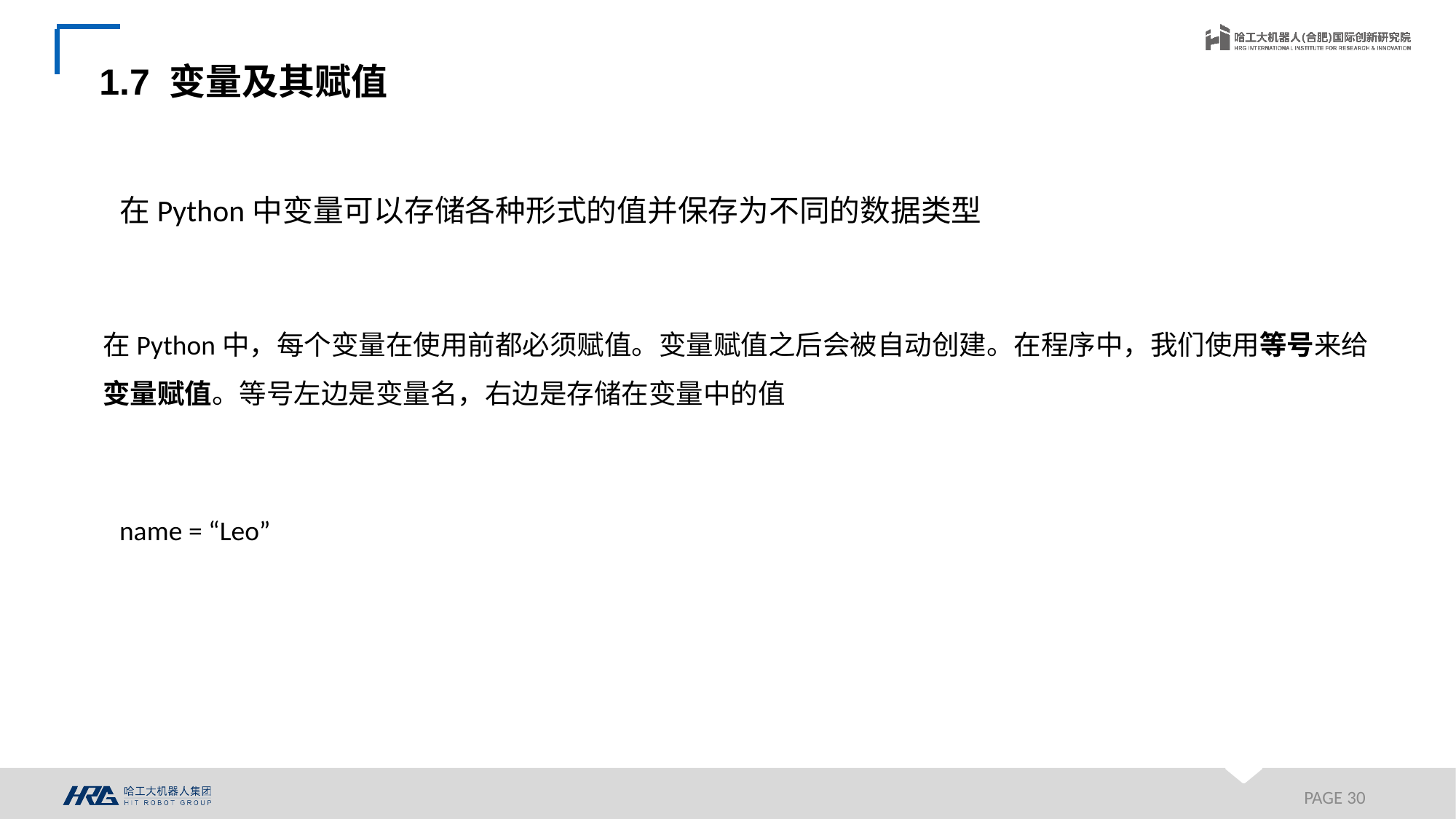

1.7 变量及其赋值
在Python中变量可以存储各种形式的值并保存为不同的数据类型
在Python中，每个变量在使用前都必须赋值。变量赋值之后会被自动创建。在程序中，我们使用等号来给变量赋值。等号左边是变量名，右边是存储在变量中的值
name = “Leo”